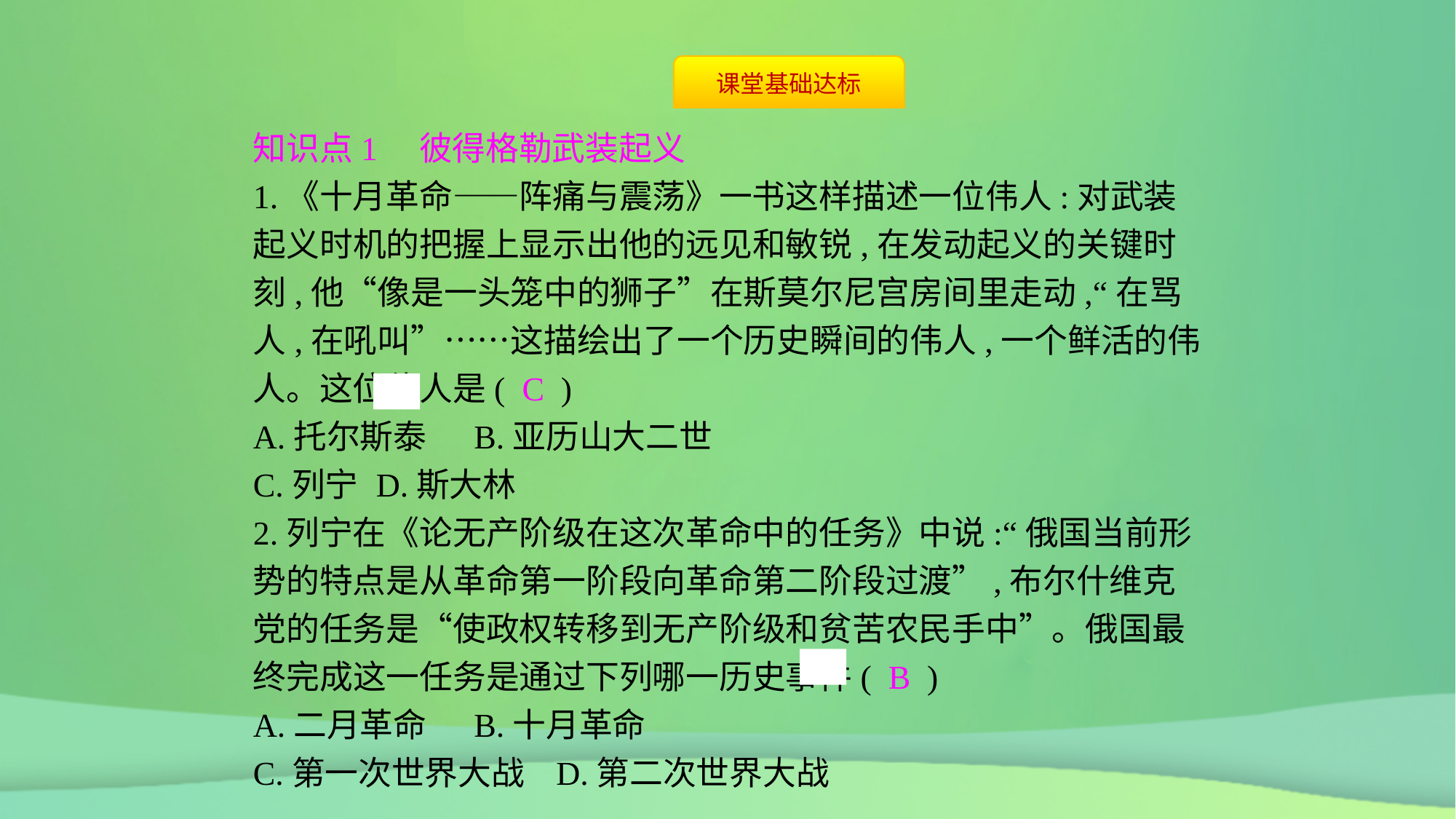

知识点1　彼得格勒武装起义
1.《十月革命——阵痛与震荡》一书这样描述一位伟人:对武装起义时机的把握上显示出他的远见和敏锐,在发动起义的关键时刻,他“像是一头笼中的狮子”在斯莫尔尼宫房间里走动,“在骂人,在吼叫”……这描绘出了一个历史瞬间的伟人,一个鲜活的伟人。这位伟人是(  C  )
A.托尔斯泰	B.亚历山大二世
C.列宁	D.斯大林
2.列宁在《论无产阶级在这次革命中的任务》中说:“俄国当前形势的特点是从革命第一阶段向革命第二阶段过渡”,布尔什维克党的任务是“使政权转移到无产阶级和贫苦农民手中”。俄国最终完成这一任务是通过下列哪一历史事件(  B  )
A.二月革命	B.十月革命
C.第一次世界大战	D.第二次世界大战